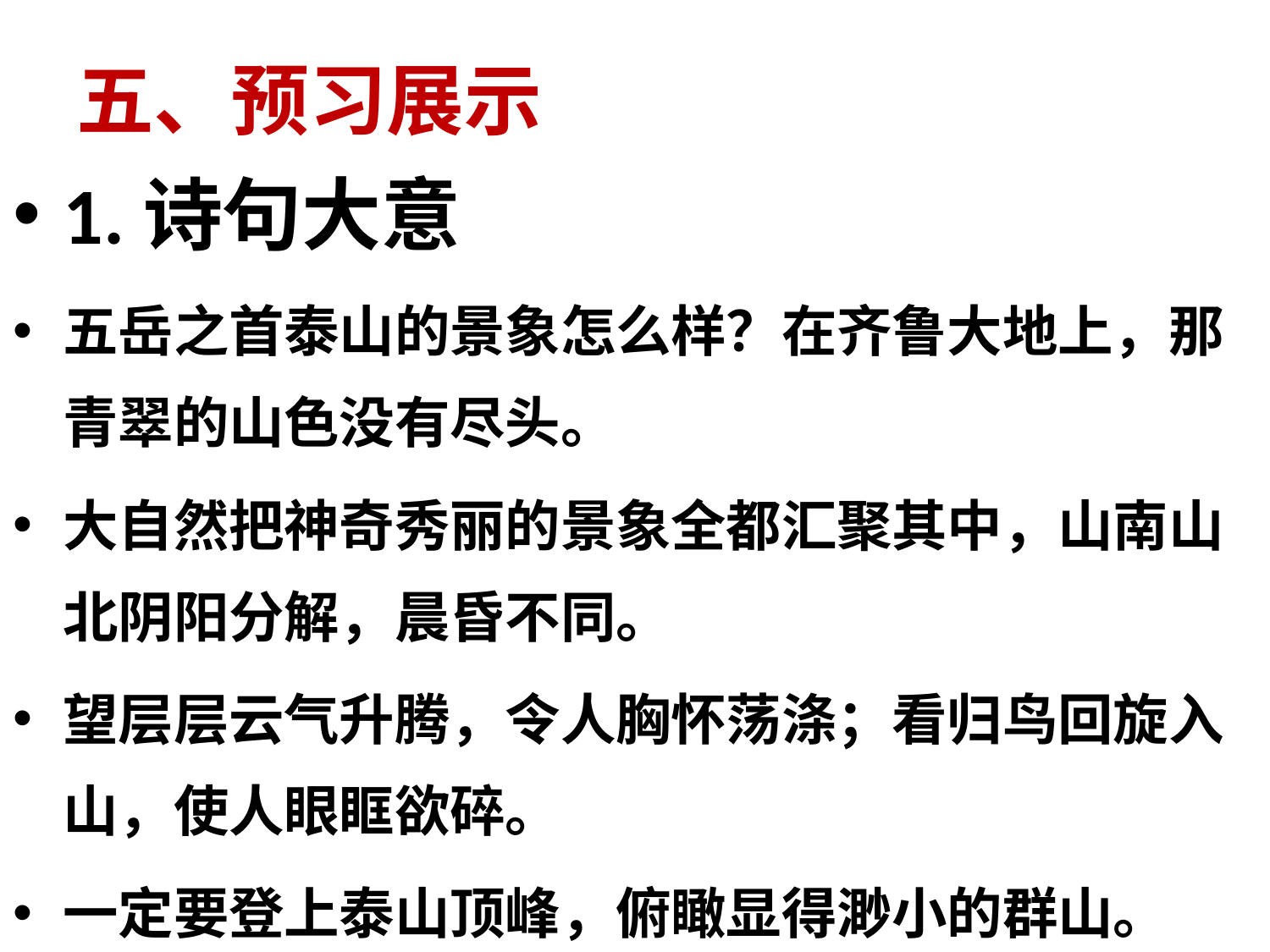

# 五、预习展示
1.诗句大意
五岳之首泰山的景象怎么样？在齐鲁大地上，那青翠的山色没有尽头。
大自然把神奇秀丽的景象全都汇聚其中，山南山北阴阳分解，晨昏不同。
望层层云气升腾，令人胸怀荡涤；看归鸟回旋入山，使人眼眶欲碎。
一定要登上泰山顶峰，俯瞰显得渺小的群山。